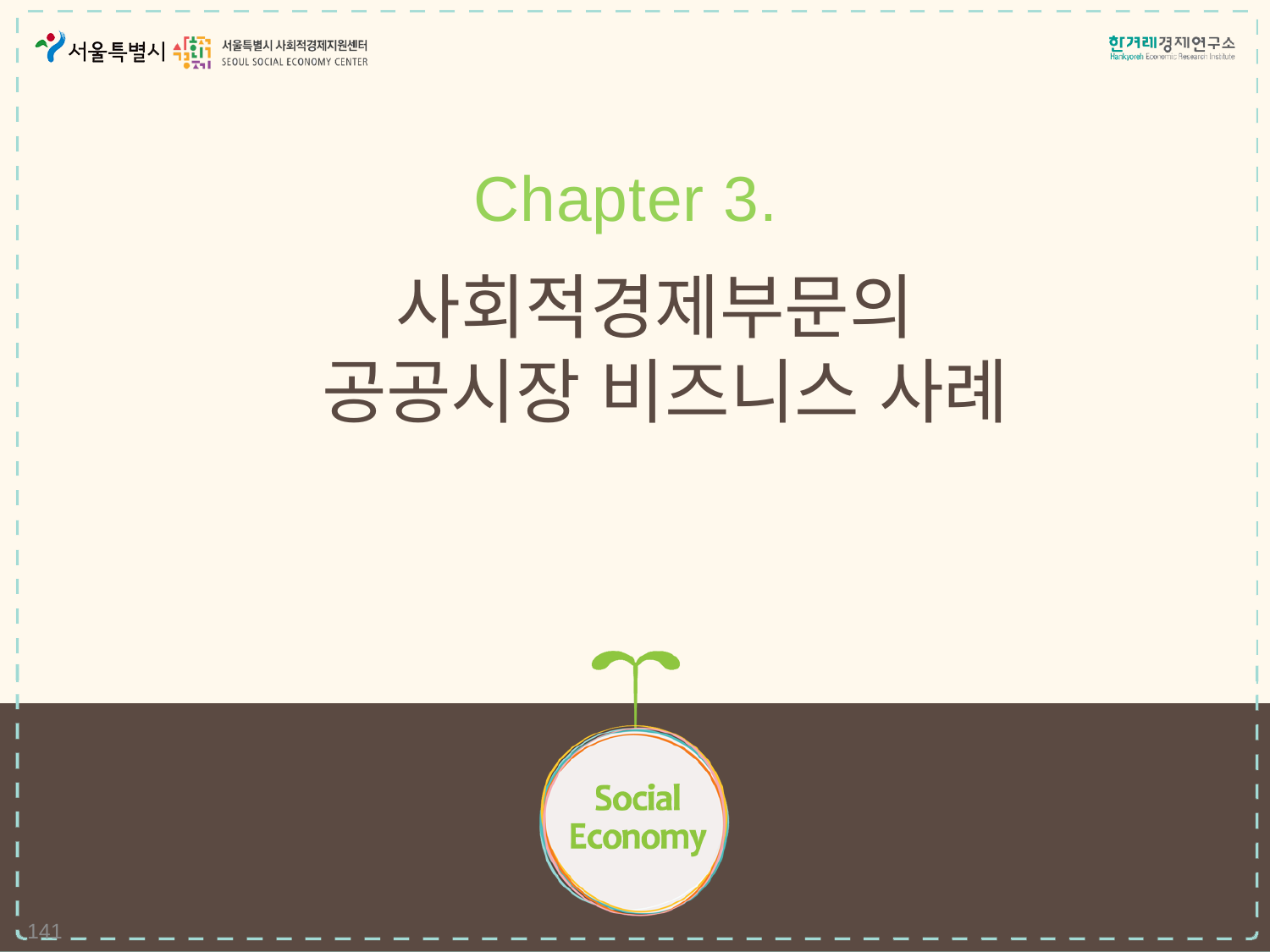

Chapter 3.
# 사회적경제부문의 공공시장 비즈니스 사례
141